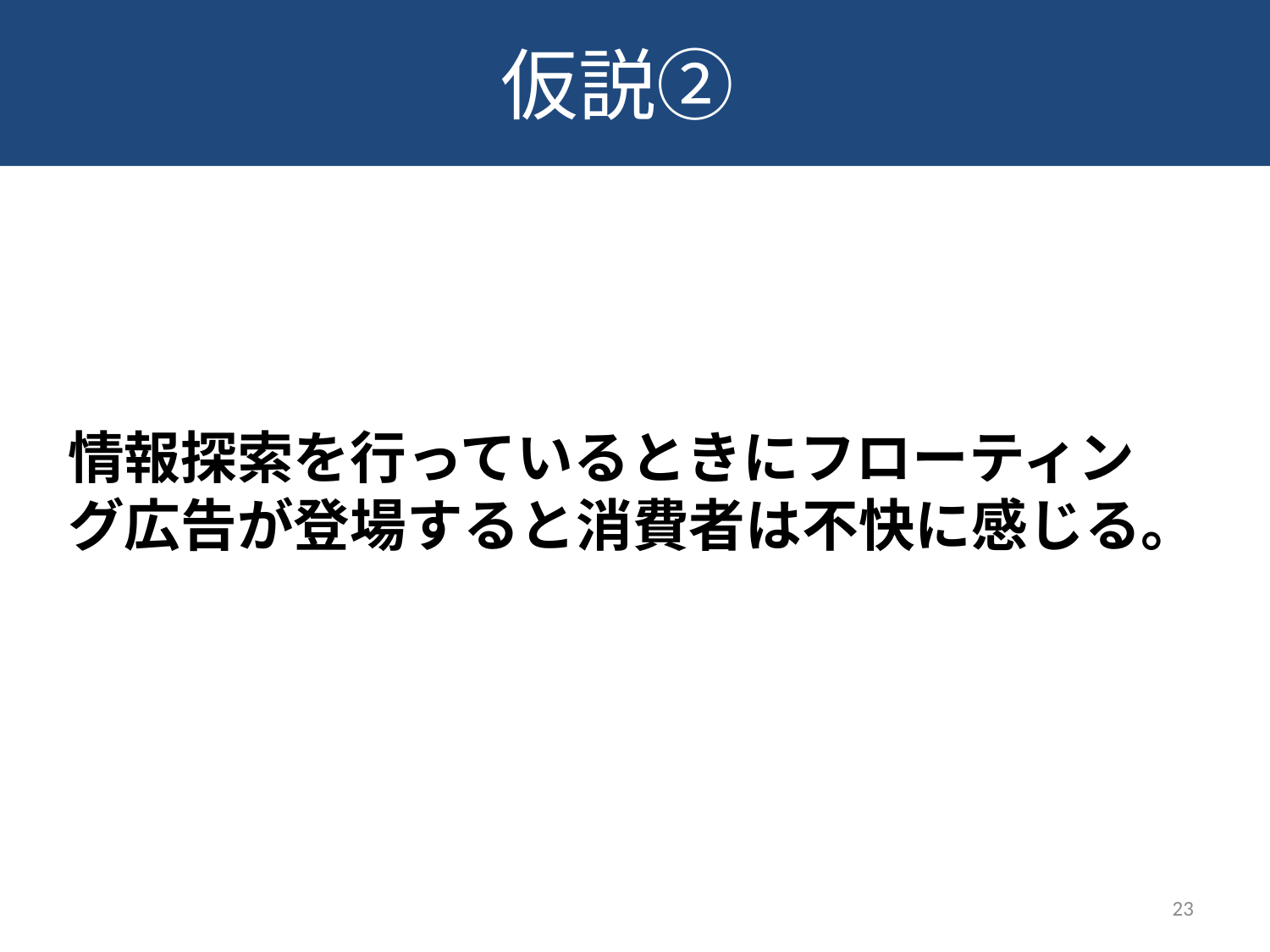

# 仮説②
情報探索を行っているときにフローティング広告が登場すると消費者は不快に感じる。

23